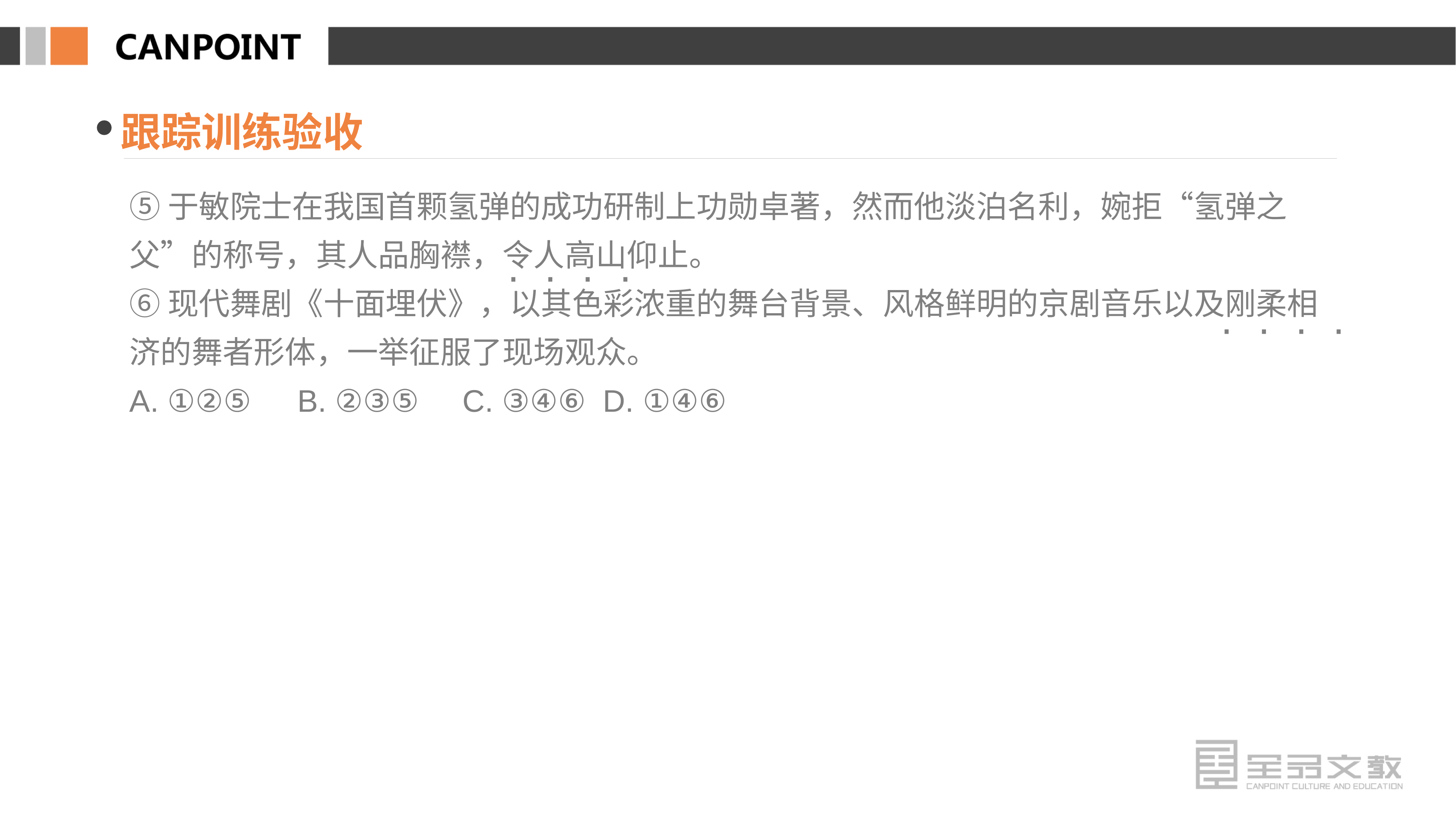

跟踪训练验收

⑤于敏院士在我国首颗氢弹的成功研制上功勋卓著，然而他淡泊名利，婉拒“氢弹之父”的称号，其人品胸襟，令人高山仰止。
⑥现代舞剧《十面埋伏》，以其色彩浓重的舞台背景、风格鲜明的京剧音乐以及刚柔相济的舞者形体，一举征服了现场观众。
A. ①②⑤　B. ②③⑤     C. ③④⑥  D. ①④⑥
·  ·  ·  ·
·  ·  ·  ·